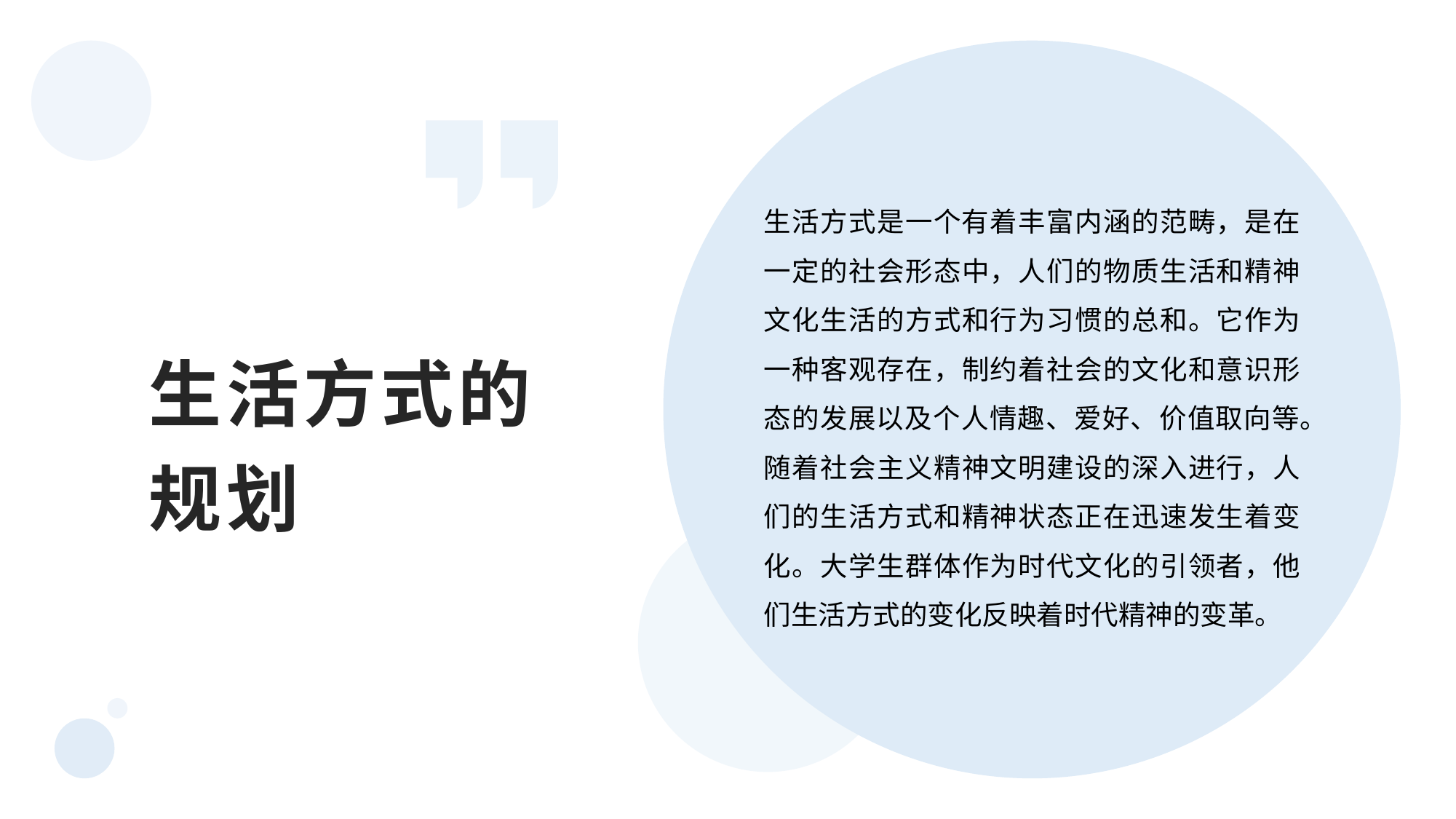

生活方式是一个有着丰富内涵的范畴，是在一定的社会形态中，人们的物质生活和精神文化生活的方式和行为习惯的总和。它作为一种客观存在，制约着社会的文化和意识形态的发展以及个人情趣、爱好、价值取向等。随着社会主义精神文明建设的深入进行，人们的生活方式和精神状态正在迅速发生着变化。大学生群体作为时代文化的引领者，他们生活方式的变化反映着时代精神的变革。
生活方式的规划